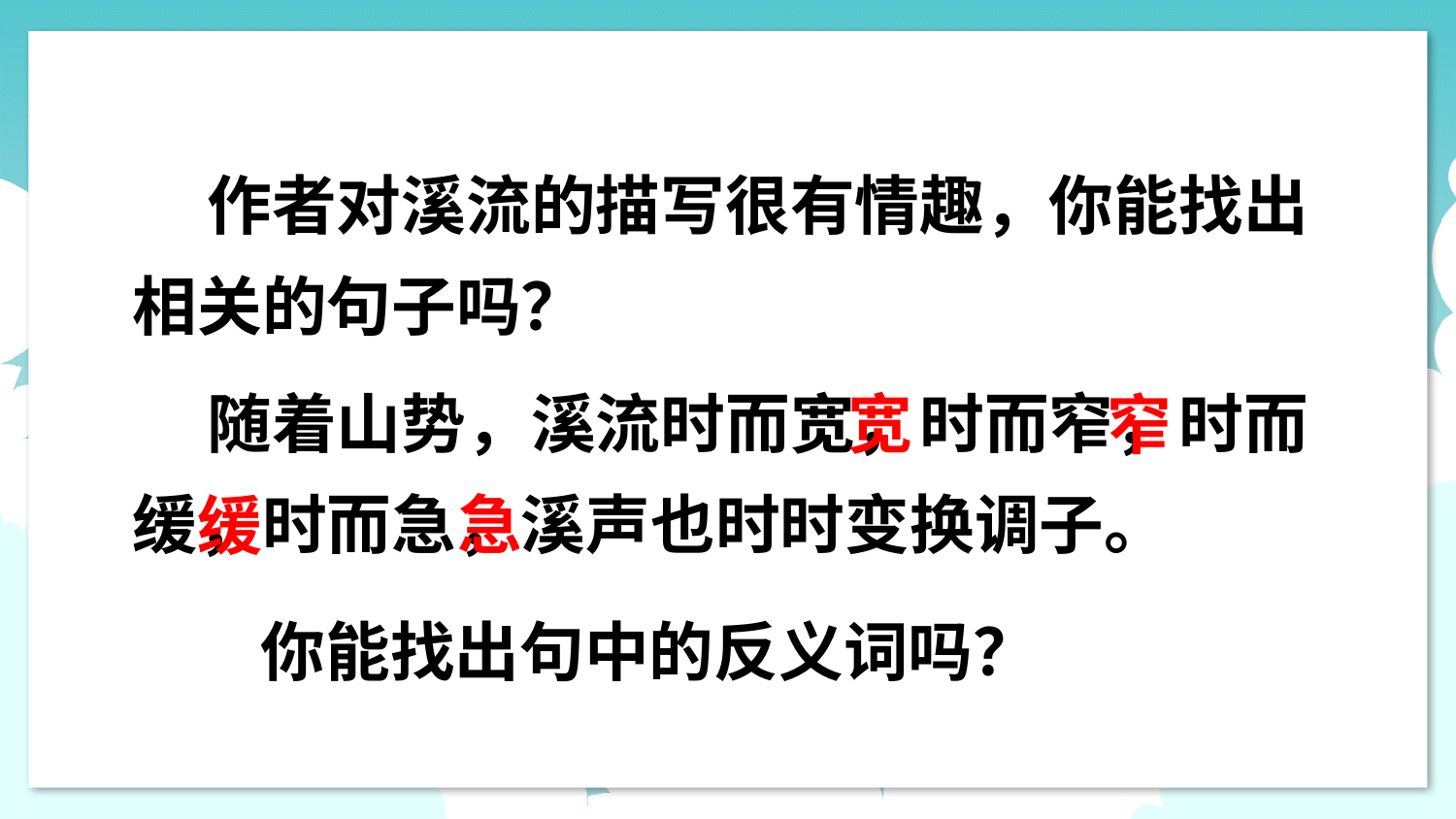

作者对溪流的描写很有情趣，你能找出相关的句子吗？
    随着山势，溪流时而宽，时而窄，时而缓，时而急，溪声也时时变换调子。
宽
窄
急
缓
你能找出句中的反义词吗？